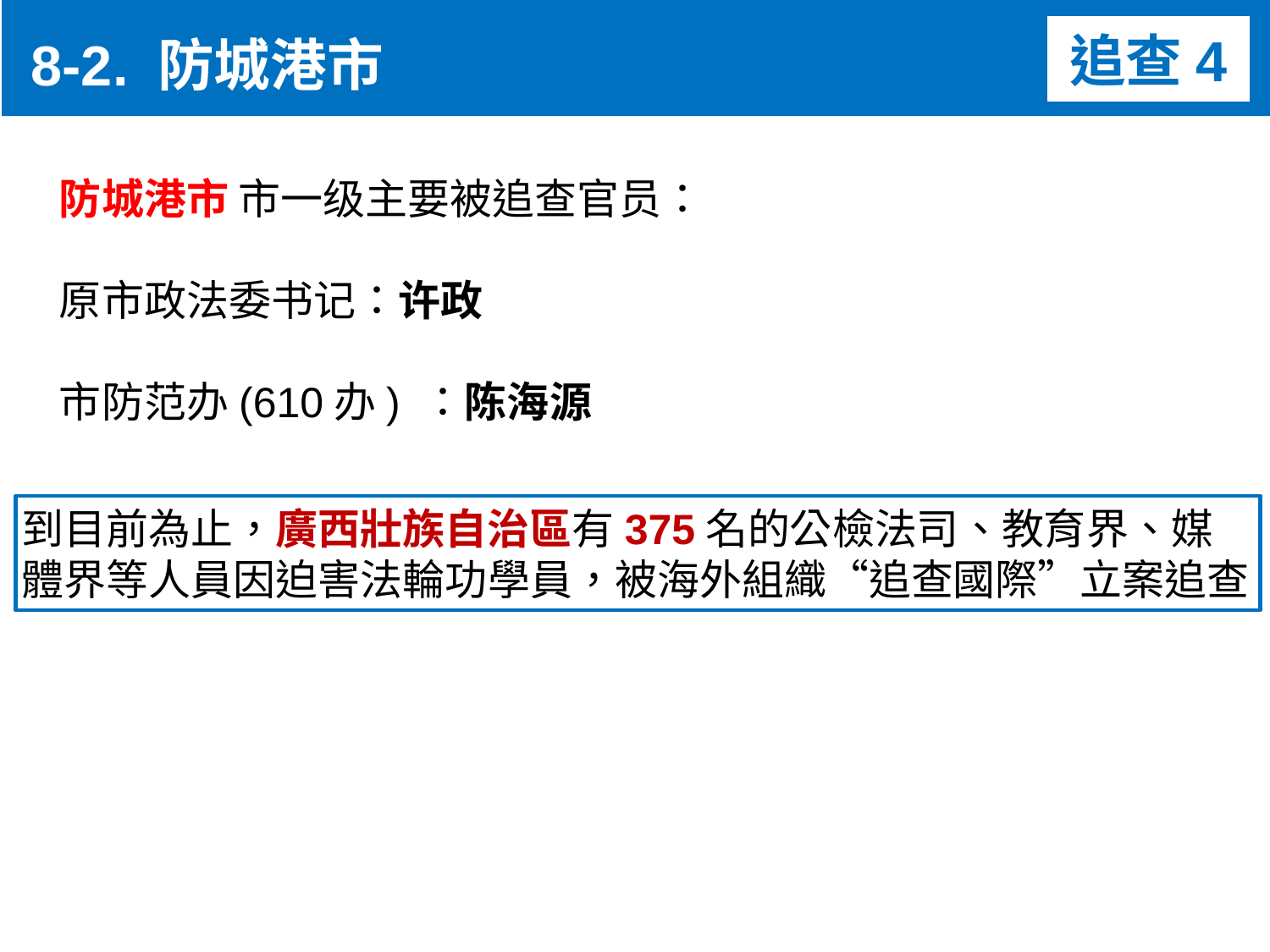

8-2. 防城港市
追查4
防城港市 市一级主要被追查官员：

原市政法委书记：许政

市防范办(610办) ：陈海源
到目前為止，廣西壯族自治區有375名的公檢法司、教育界、媒體界等人員因迫害法輪功學員，被海外組織“追查國際”立案追查